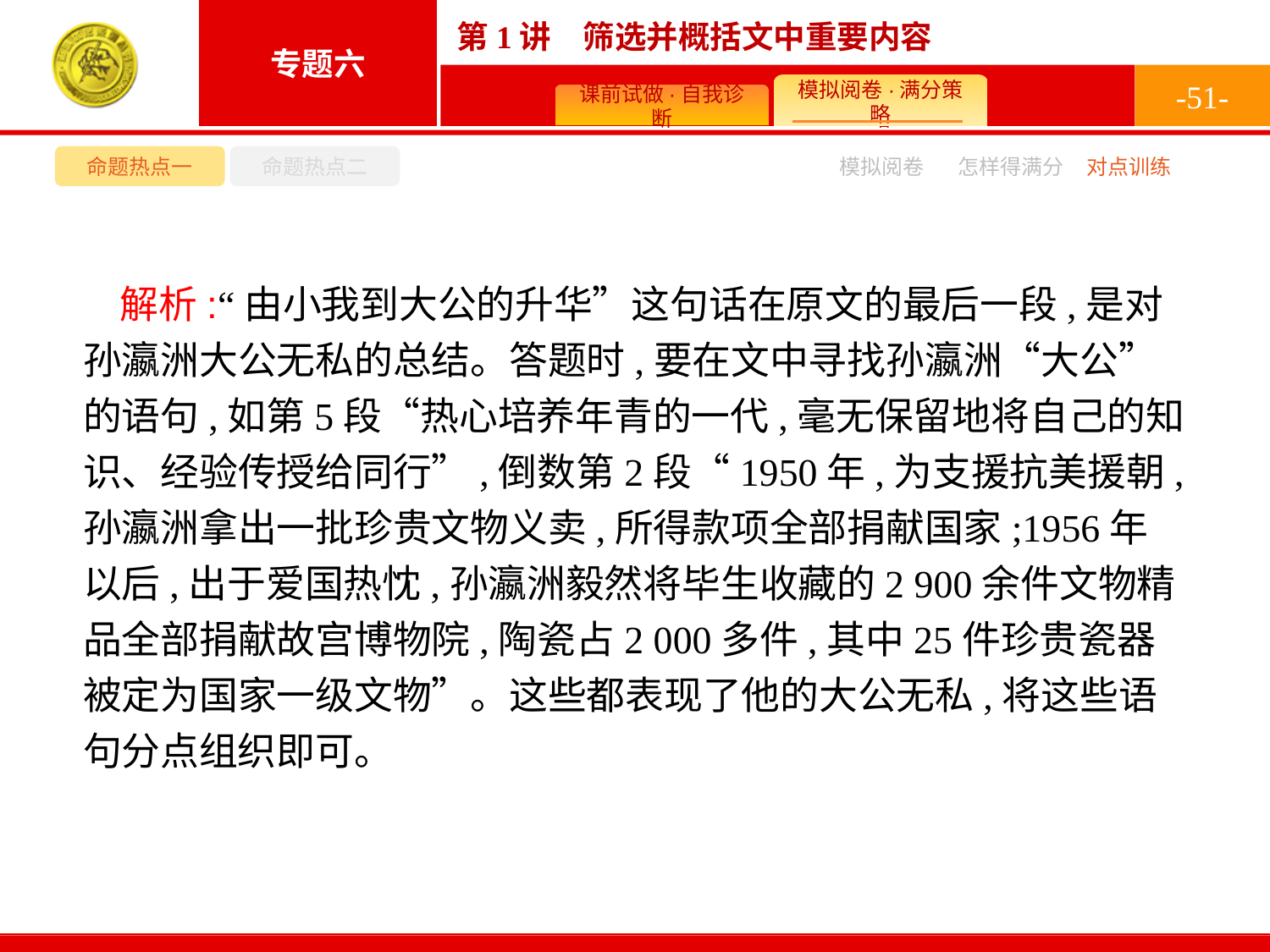

-51-
命题热点一
命题热点二
模拟阅卷
怎样得满分
对点训练
解析:“由小我到大公的升华”这句话在原文的最后一段,是对孙瀛洲大公无私的总结。答题时,要在文中寻找孙瀛洲“大公”的语句,如第5段“热心培养年青的一代,毫无保留地将自己的知识、经验传授给同行”,倒数第2段“1950年,为支援抗美援朝,孙瀛洲拿出一批珍贵文物义卖,所得款项全部捐献国家;1956年以后,出于爱国热忱,孙瀛洲毅然将毕生收藏的2 900余件文物精品全部捐献故宫博物院,陶瓷占2 000多件,其中25件珍贵瓷器被定为国家一级文物”。这些都表现了他的大公无私,将这些语句分点组织即可。